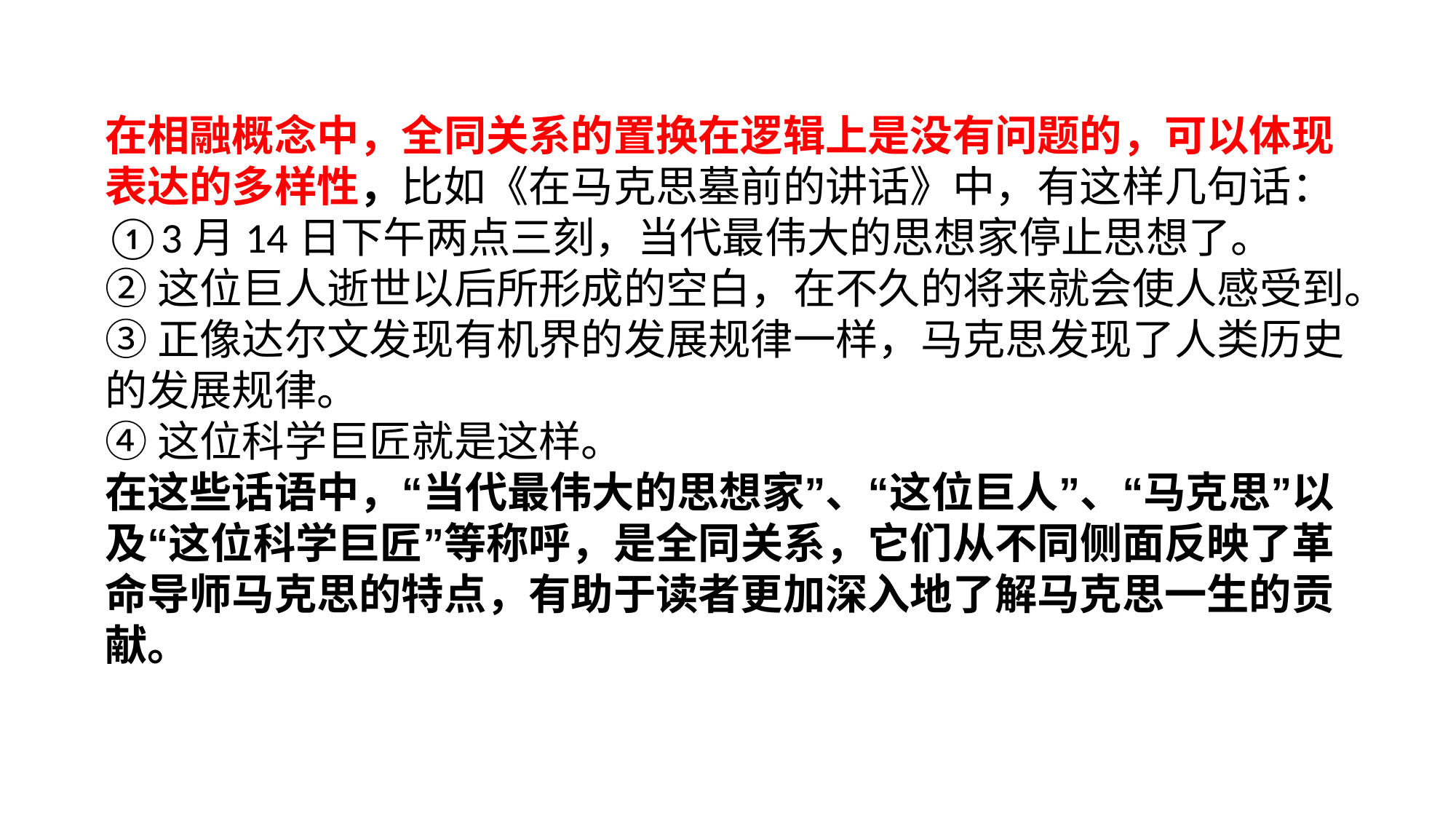

在相融概念中，全同关系的置换在逻辑上是没有问题的，可以体现表达的多样性，比如《在马克思墓前的讲话》中，有这样几句话：
①3月14日下午两点三刻，当代最伟大的思想家停止思想了。
②这位巨人逝世以后所形成的空白，在不久的将来就会使人感受到。
③正像达尔文发现有机界的发展规律一样，马克思发现了人类历史的发展规律。
④这位科学巨匠就是这样。
在这些话语中，“当代最伟大的思想家”、“这位巨人”、“马克思”以及“这位科学巨匠”等称呼，是全同关系，它们从不同侧面反映了革命导师马克思的特点，有助于读者更加深入地了解马克思一生的贡献。